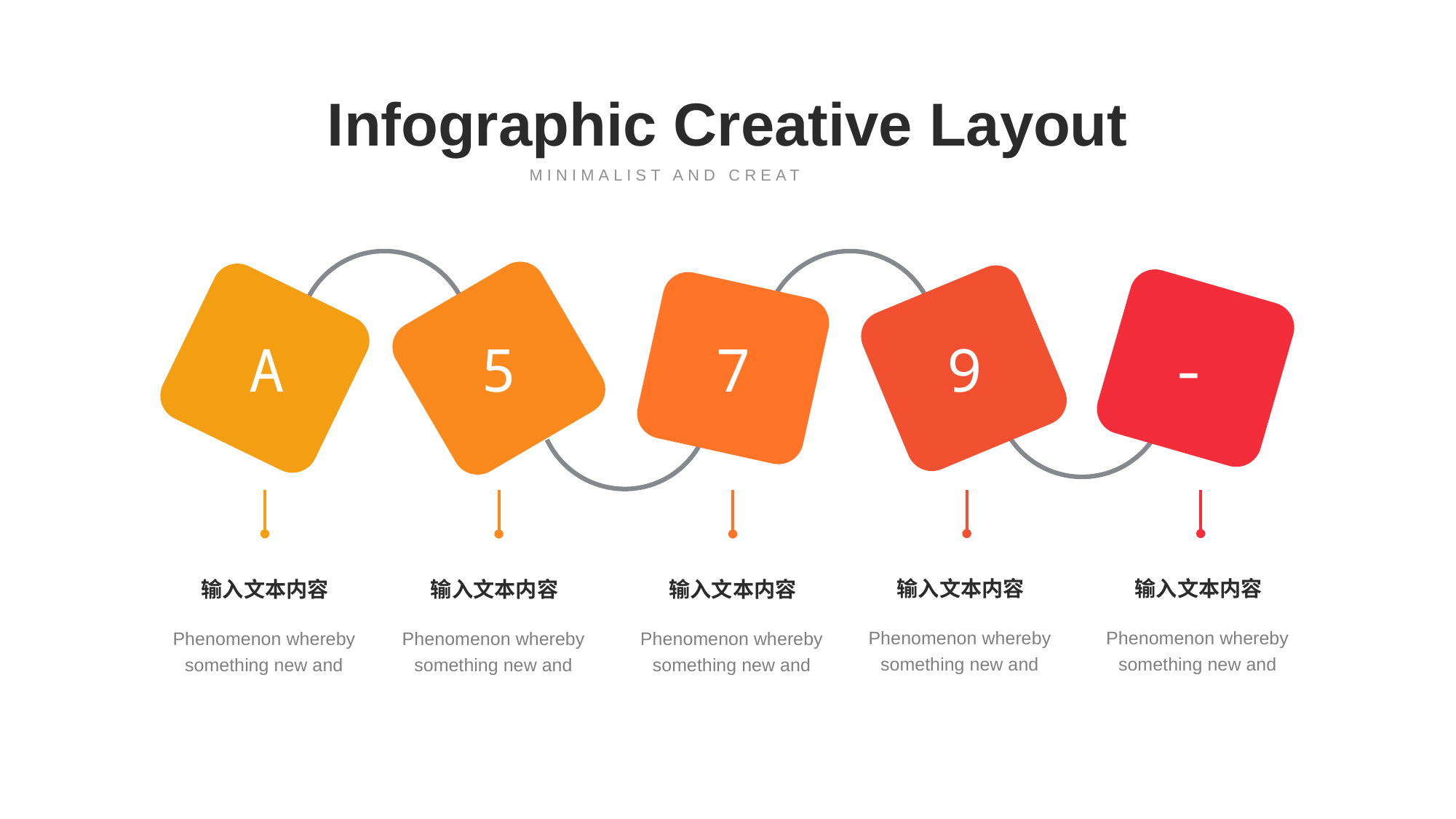

Infographic Creative Layout
MINIMALIST AND CREATIVE THEME

A
5
7
9
-

输入文本内容
输入文本内容
输入文本内容
输入文本内容
输入文本内容
Phenomenon whereby something new and
Phenomenon whereby something new and
Phenomenon whereby something new and
Phenomenon whereby something new and
Phenomenon whereby something new and